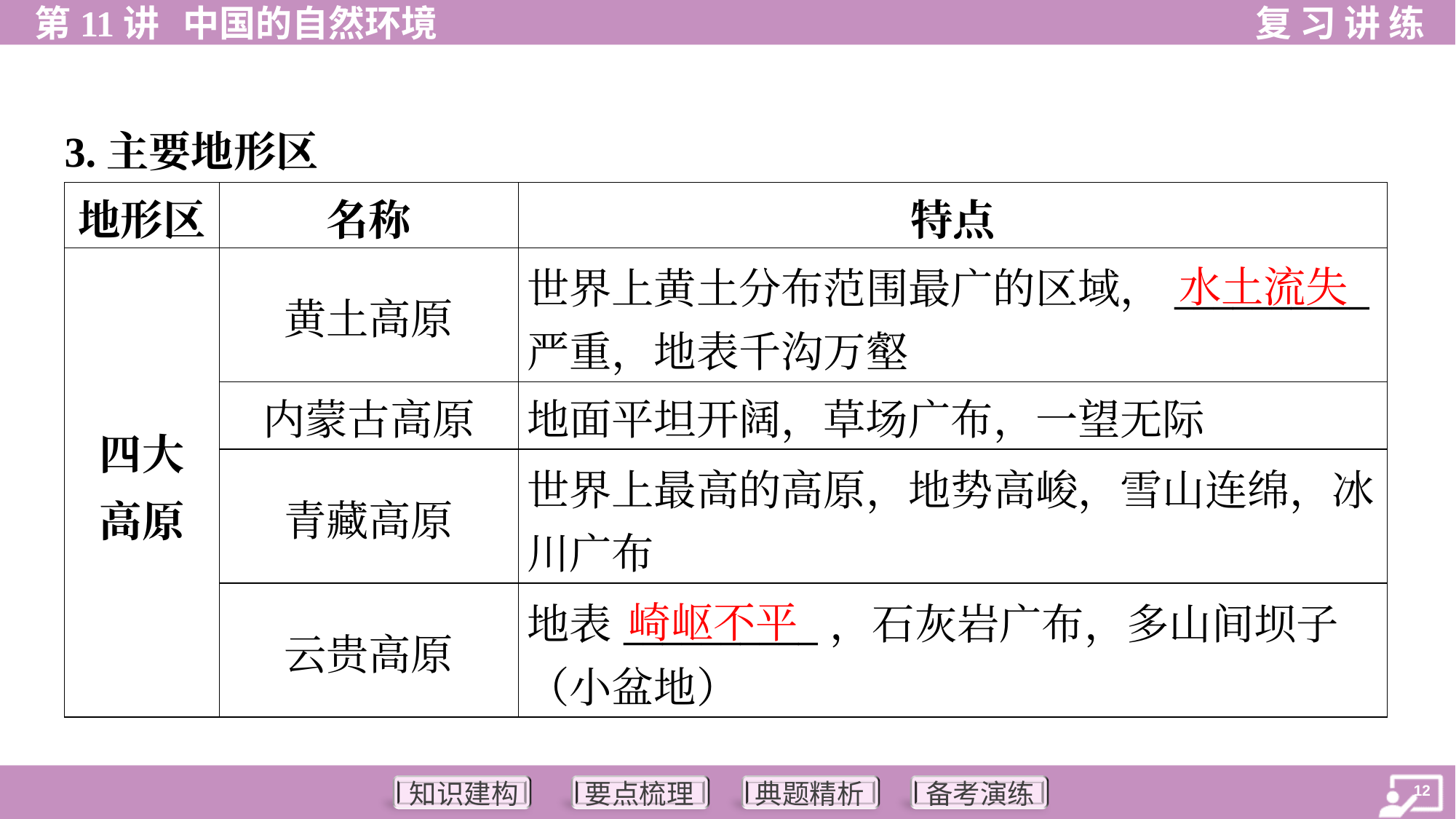

3.主要地形区
| 地形区 | 名称 | 特点 |
| --- | --- | --- |
| 四大 高原 | 黄土高原 | 世界上黄土分布范围最广的区域，\_\_\_\_\_\_\_\_\_\_ 严重，地表千沟万壑 |
|  | 内蒙古高原 | 地面平坦开阔，草场广布，一望无际 |
|  | 青藏高原 | 世界上最高的高原，地势高峻，雪山连绵，冰 川广布 |
|  | 云贵高原 | 地表\_\_\_\_\_\_\_\_\_\_，石灰岩广布，多山间坝子 （小盆地） |
水土流失
崎岖不平